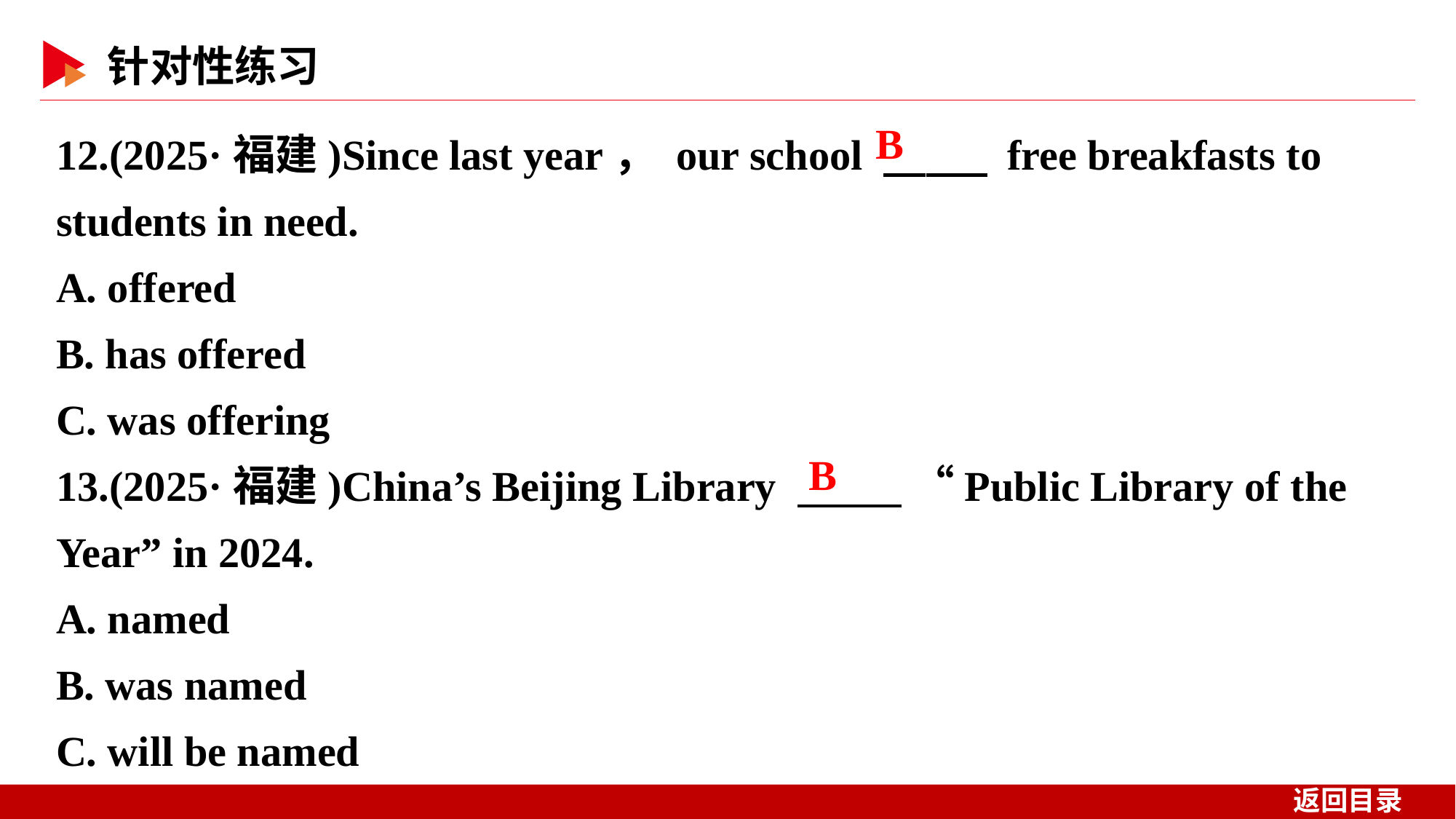

12.(2025·福建)Since last year， our school 　  　 free breakfasts to students in need.
A. offered
B. has offered
C. was offering
13.(2025·福建)China’s Beijing Library 　  　 “Public Library of the Year” in 2024.
A. named
B. was named
C. will be named
B
B